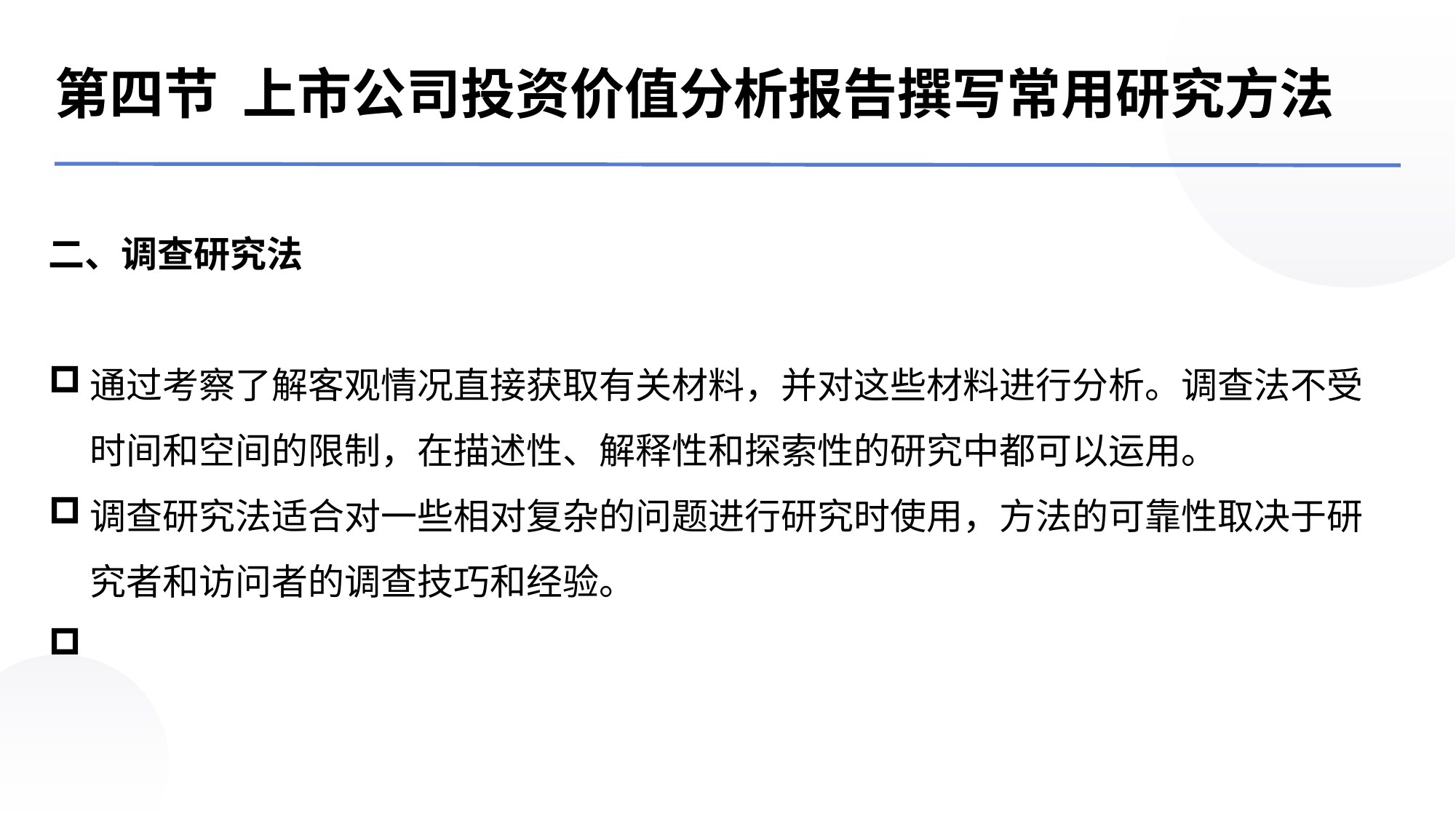

第四节  上市公司投资价值分析报告撰写常用研究方法
二、调查研究法

通过考察了解客观情况直接获取有关材料，并对这些材料进行分析。调查法不受时间和空间的限制，在描述性、解释性和探索性的研究中都可以运用。
调查研究法适合对一些相对复杂的问题进行研究时使用，方法的可靠性取决于研究者和访问者的调查技巧和经验。

19